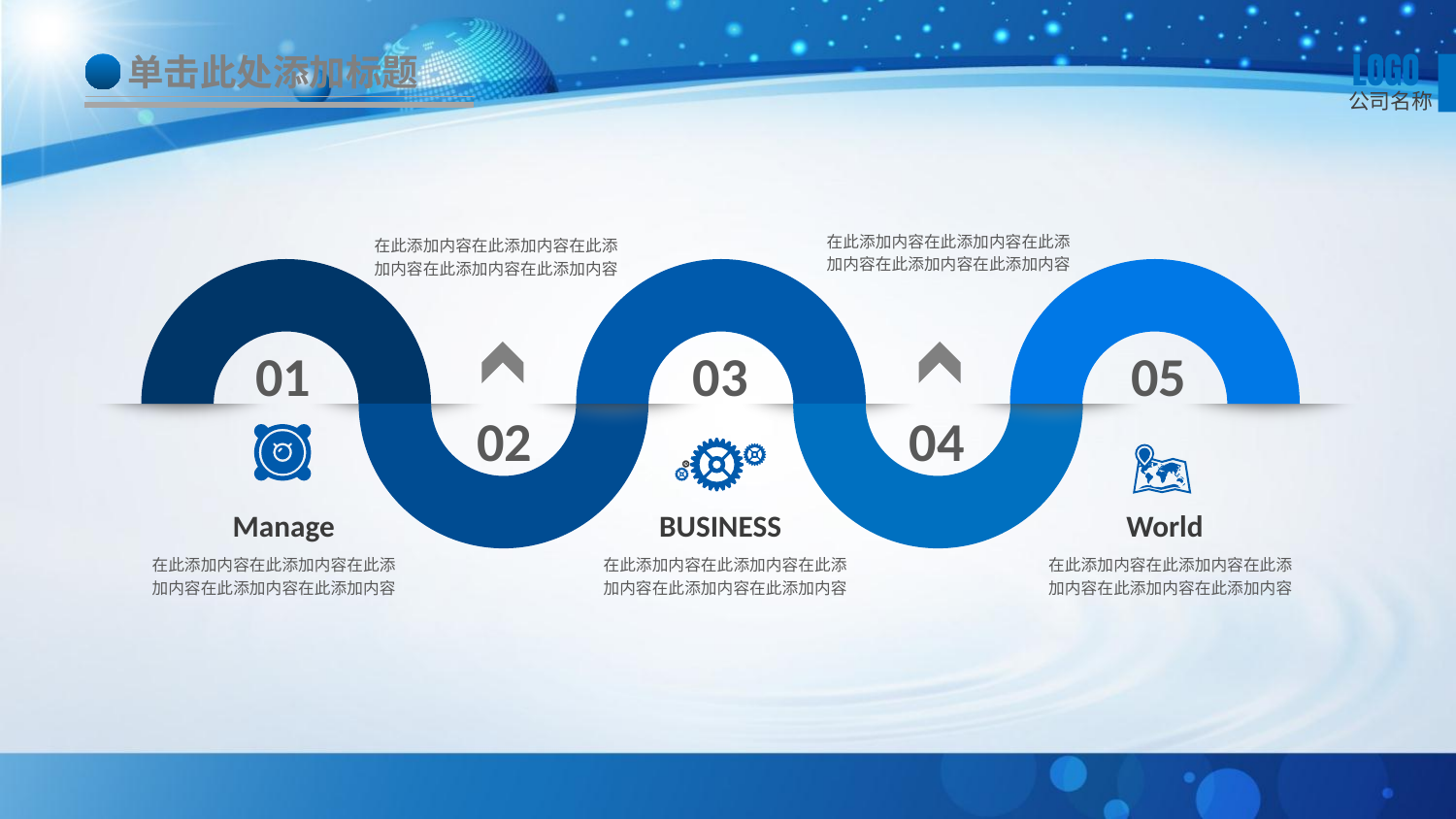

单击此处添加标题
LOGO

公司名称
在此添加内容在此添加内容在此添加内容在此添加内容在此添加内容

04
在此添加内容在此添加内容在此添加内容在此添加内容在此添加内容

02

01
Manage
在此添加内容在此添加内容在此添加内容在此添加内容在此添加内容

03

BUSINESS
在此添加内容在此添加内容在此添加内容在此添加内容在此添加内容

05

World
在此添加内容在此添加内容在此添加内容在此添加内容在此添加内容